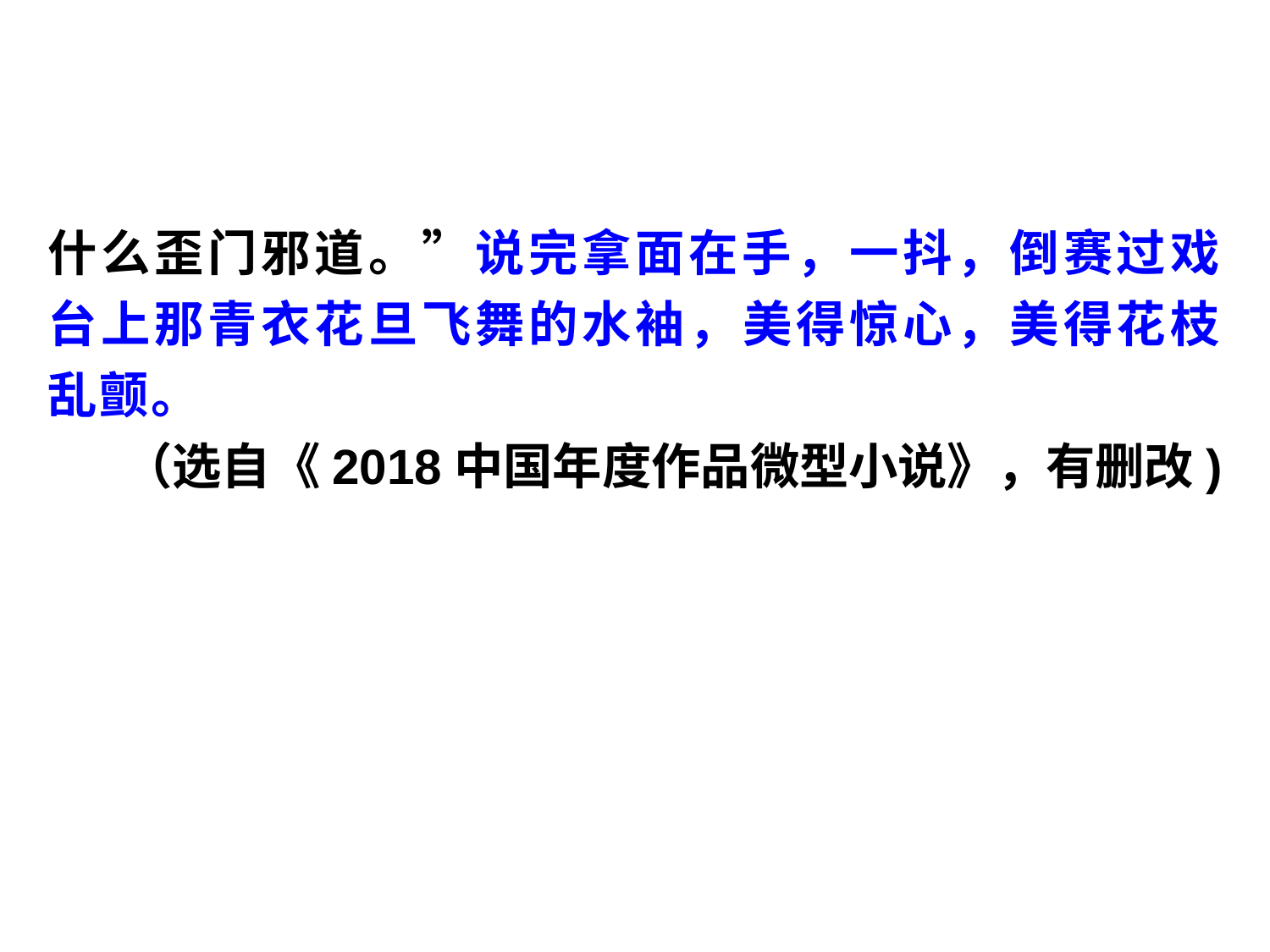

什么歪门邪道。”说完拿面在手，一抖，倒赛过戏台上那青衣花旦飞舞的水袖，美得惊心，美得花枝乱颤。
（选自《2018中国年度作品微型小说》，有删改)